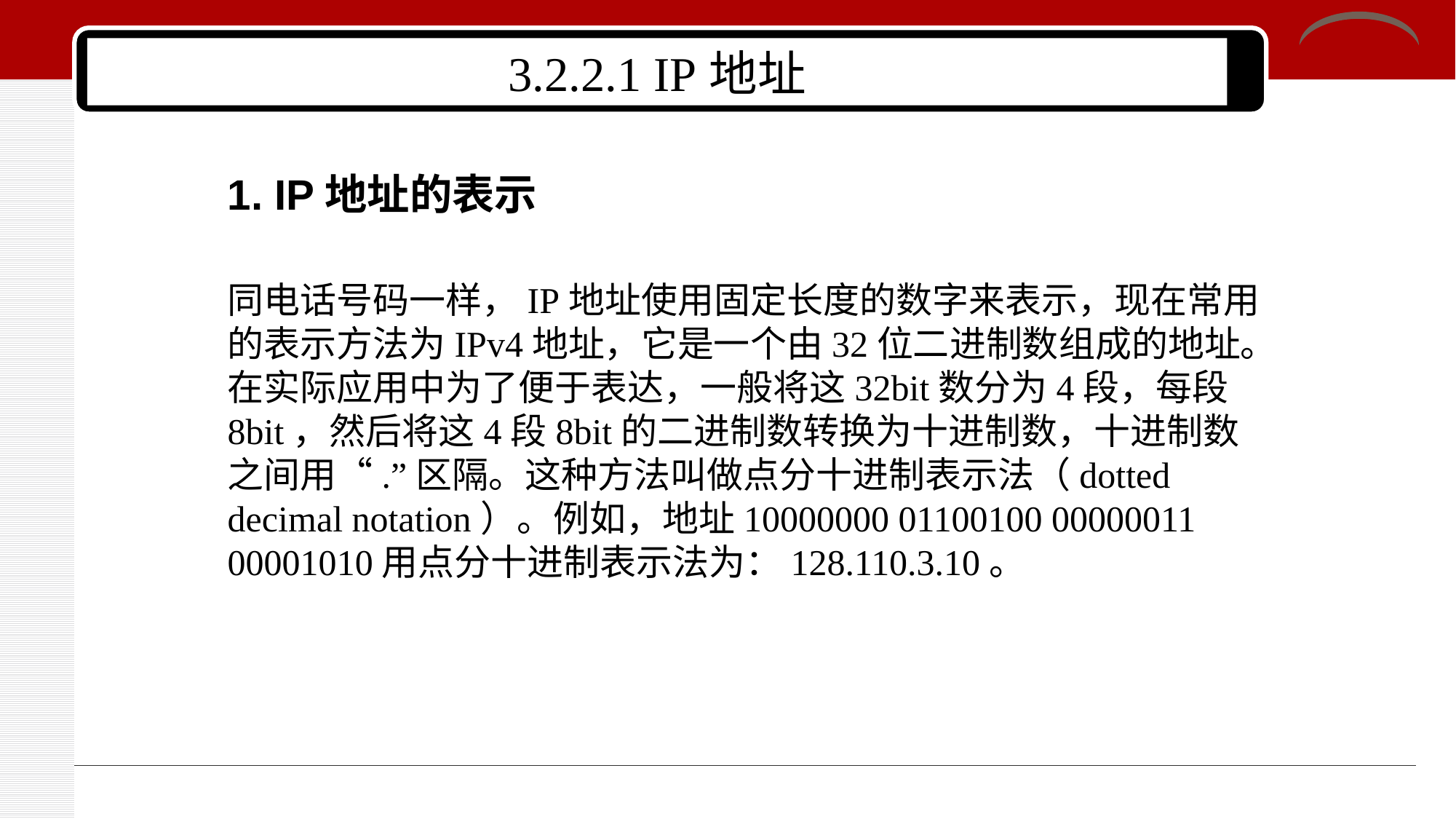

# 3.2.2.1 IP地址
1. IP地址的表示
同电话号码一样，IP地址使用固定长度的数字来表示，现在常用的表示方法为IPv4地址，它是一个由32位二进制数组成的地址。
在实际应用中为了便于表达，一般将这32bit数分为4段，每段8bit，然后将这4段8bit的二进制数转换为十进制数，十进制数之间用“.”区隔。这种方法叫做点分十进制表示法（dotted decimal notation）。例如，地址10000000 01100100 00000011 00001010用点分十进制表示法为：128.110.3.10。